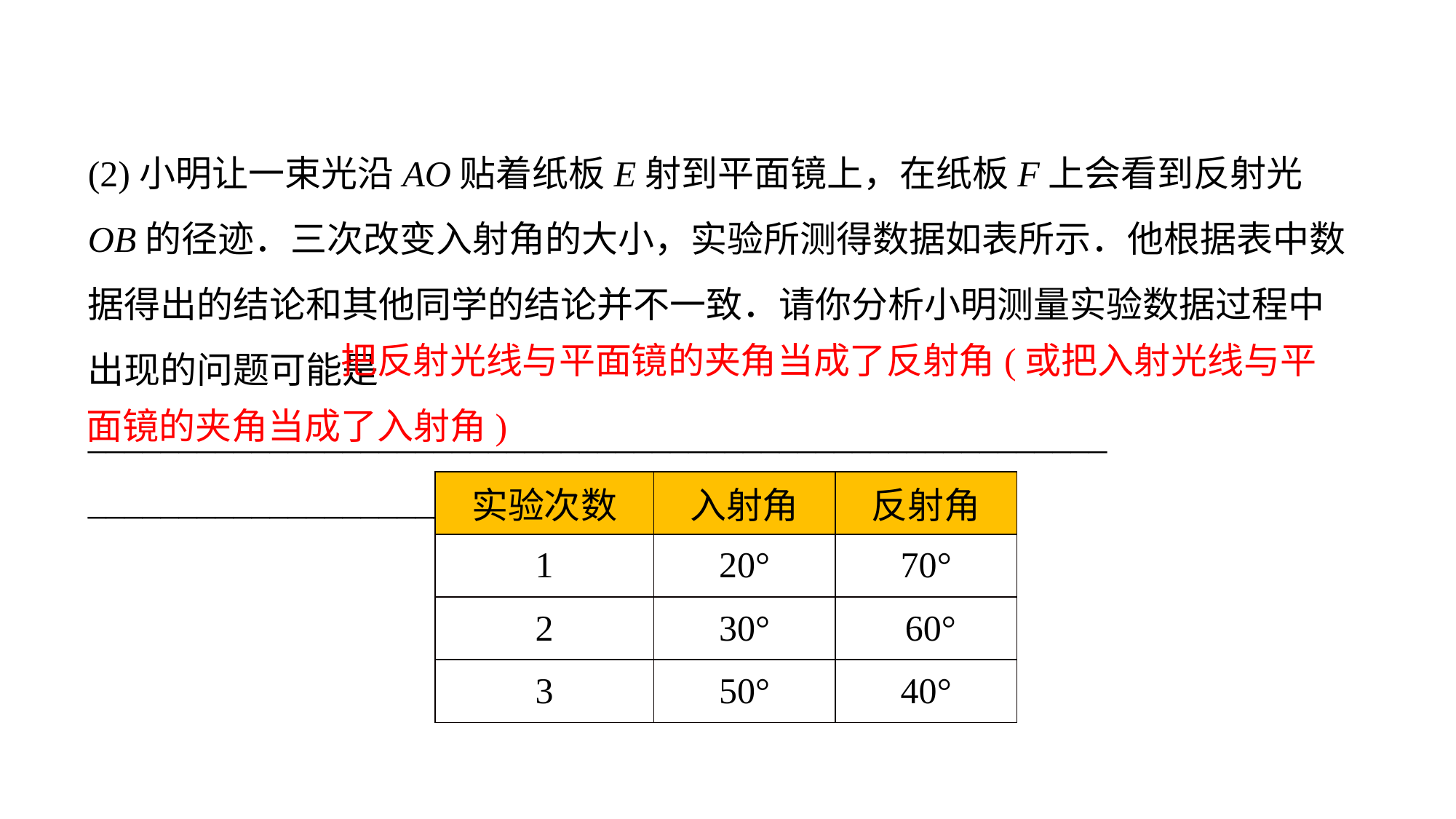

(2)小明让一束光沿AO贴着纸板E射到平面镜上，在纸板F上会看到反射光OB的径迹．三次改变入射角的大小，实验所测得数据如表所示．他根据表中数据得出的结论和其他同学的结论并不一致．请你分析小明测量实验数据过程中出现的问题可能是________________________________________________________
_______________________.
                              把反射光线与平面镜的夹角当成了反射角(或把入射光线与平面镜的夹角当成了入射角)
| 实验次数 | 入射角 | 反射角 |
| --- | --- | --- |
| 1 | 20° | 70° |
| 2 | 30° | 60° |
| 3 | 50° | 40° |